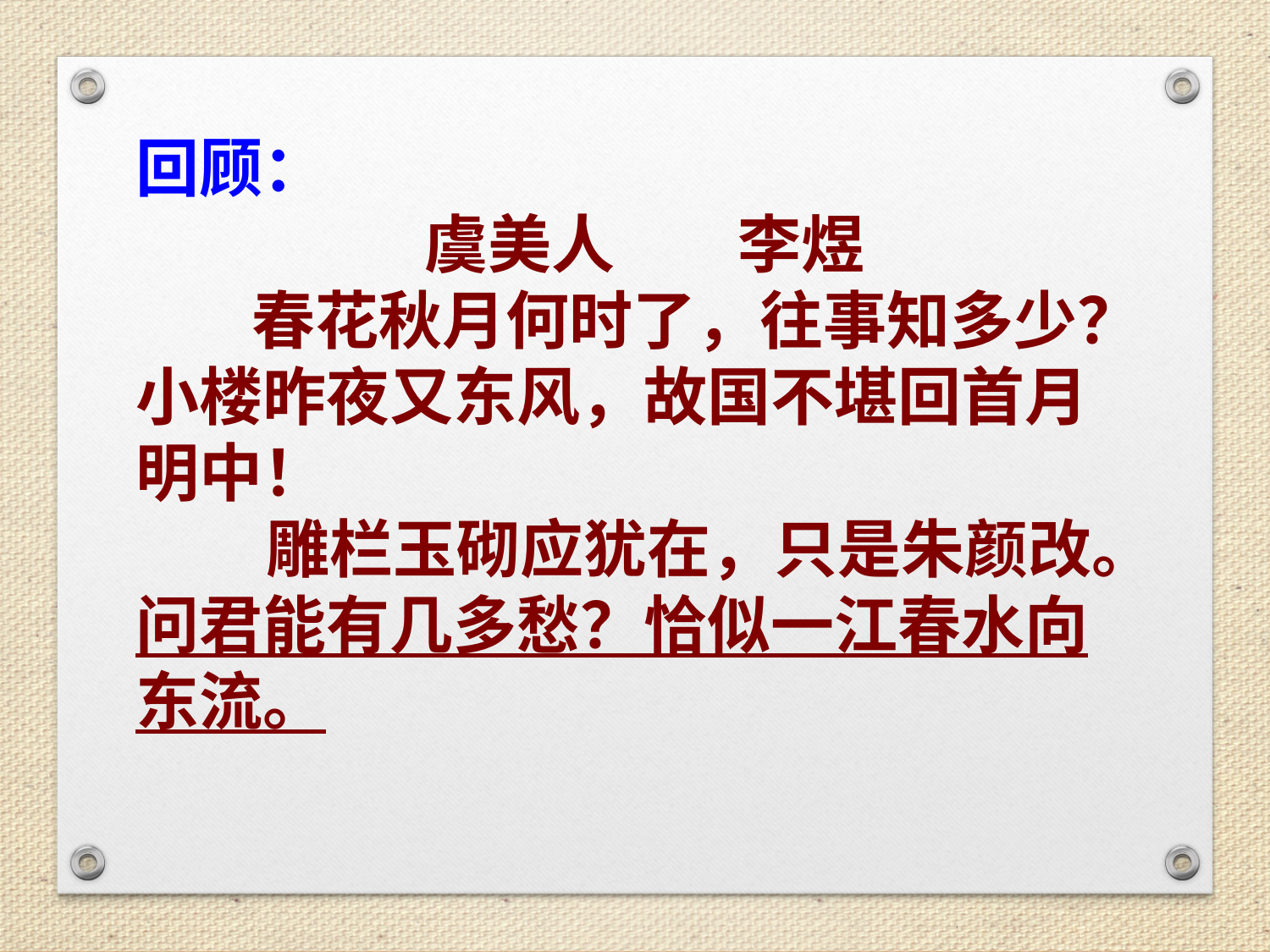

回顾：
                   虞美人         李煜
       春花秋月何时了，往事知多少？小楼昨夜又东风，故国不堪回首月明中！
        雕栏玉砌应犹在，只是朱颜改。问君能有几多愁？恰似一江春水向东流。